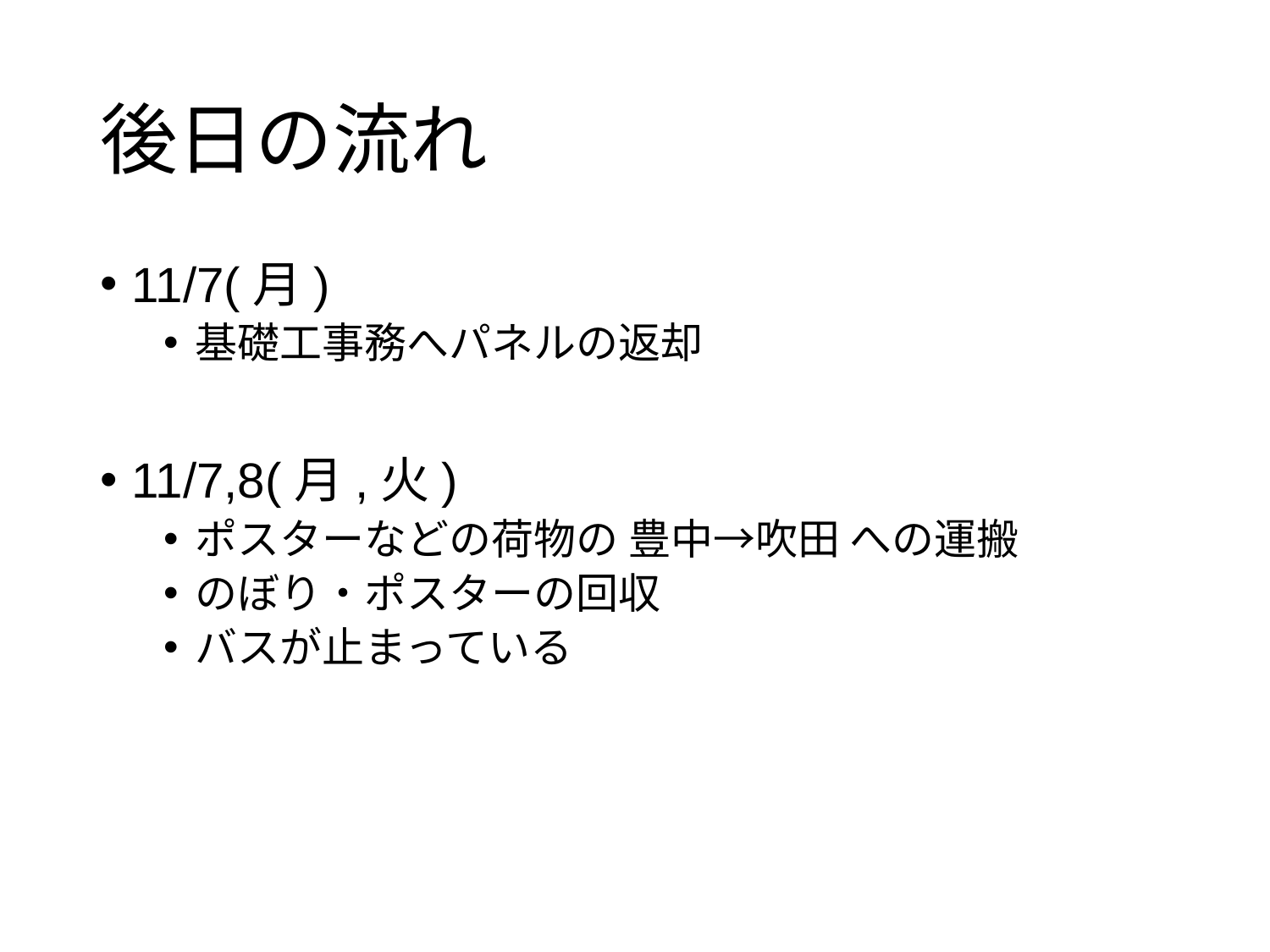

# 後日の流れ
11/7(月)
基礎工事務へパネルの返却

11/7,8(月,火)
ポスターなどの荷物の 豊中→吹田 への運搬
のぼり・ポスターの回収
バスが止まっている